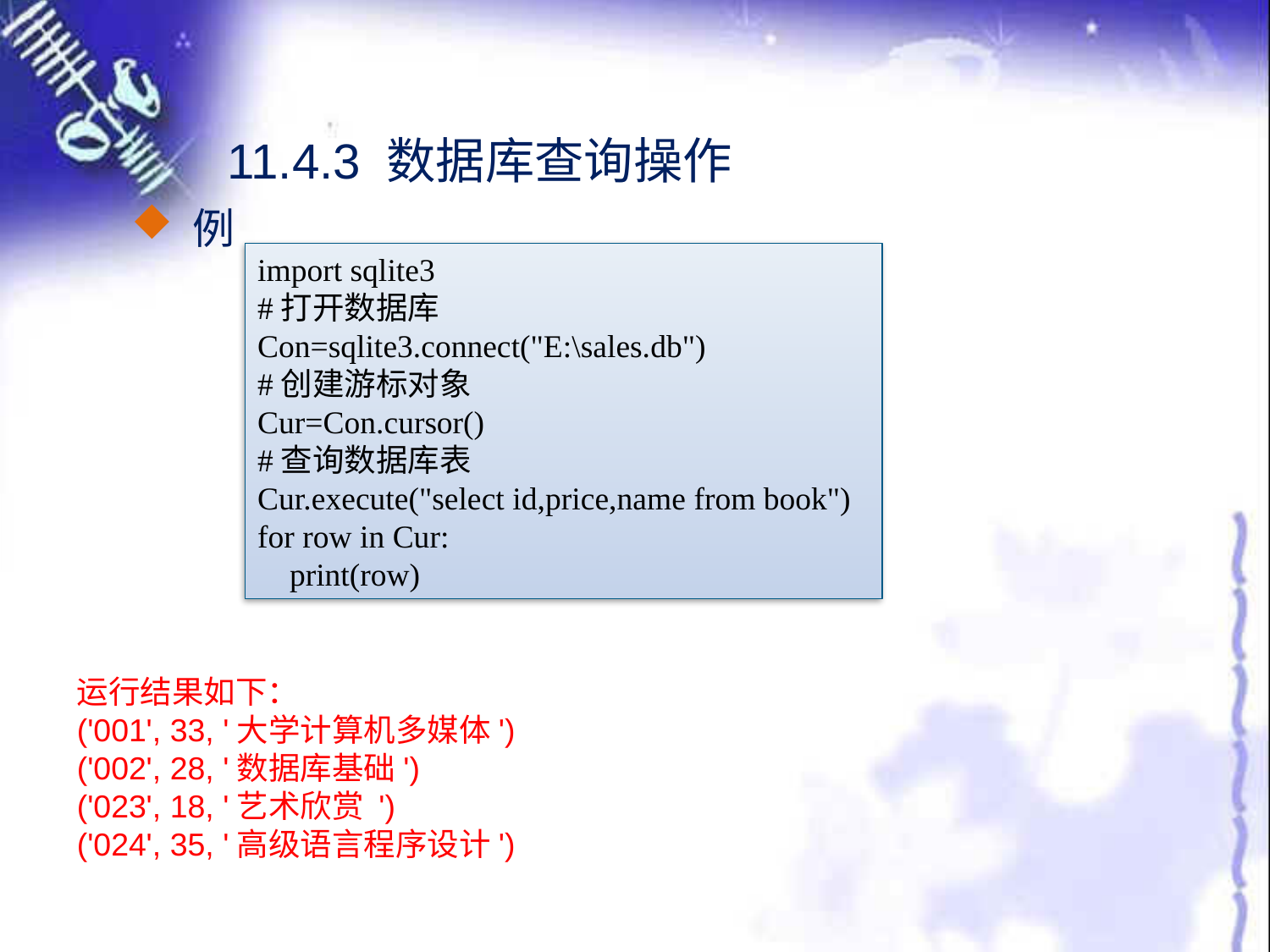

11.4.3 数据库查询操作
 例
import sqlite3
#打开数据库
Con=sqlite3.connect("E:\sales.db")
#创建游标对象
Cur=Con.cursor()
#查询数据库表
Cur.execute("select id,price,name from book")
for row in Cur:
    print(row)
运行结果如下：
('001', 33, '大学计算机多媒体')
('002', 28, '数据库基础')
('023', 18, '艺术欣赏 ')
('024', 35, '高级语言程序设计')